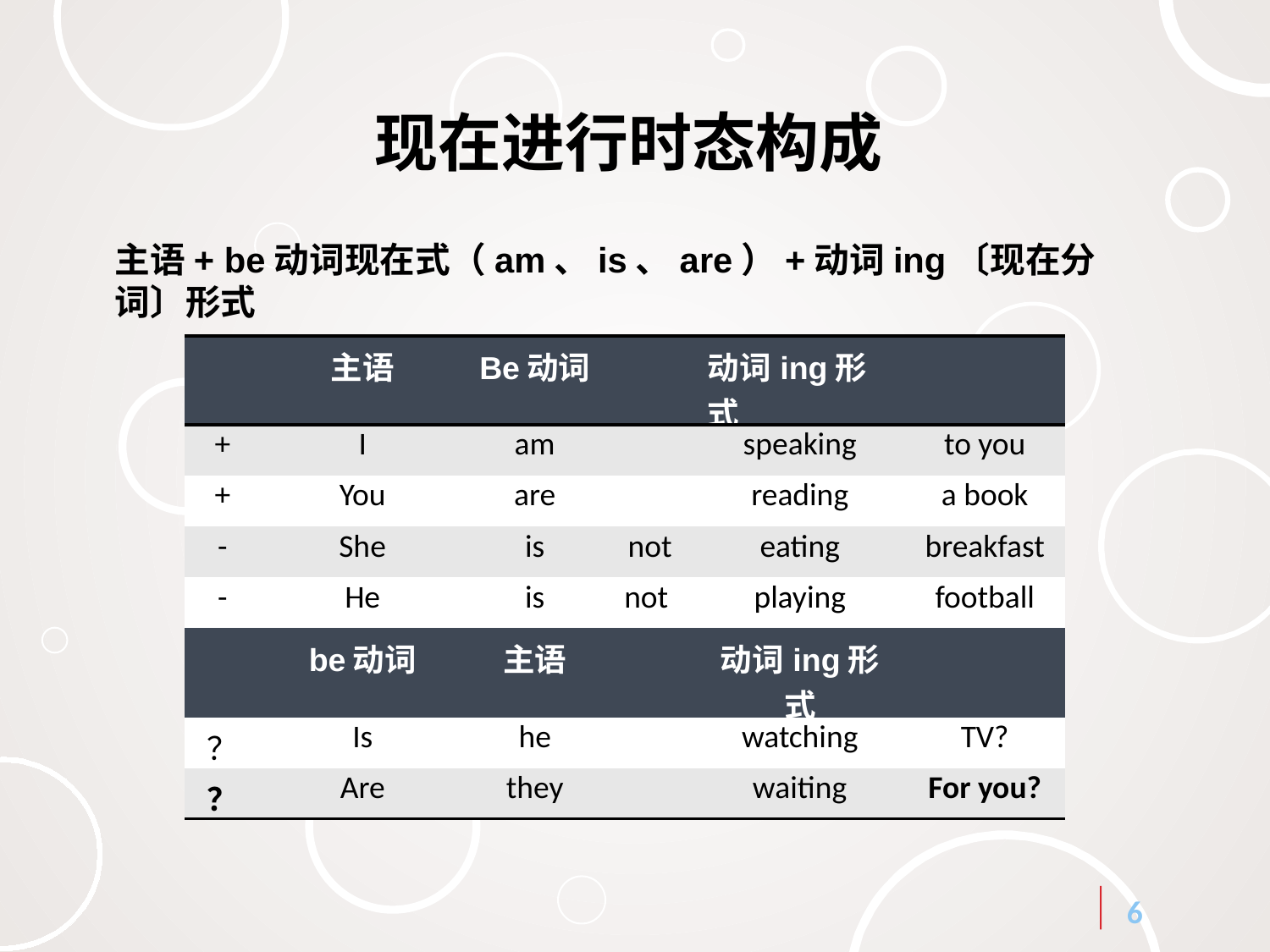

现在进行时态构成
主语+ be动词现在式（am、is、are）+动词ing〔现在分词〕形式
|  | 主语 | Be动词 |  | 动词ing形式 |  |
| --- | --- | --- | --- | --- | --- |
| + | I | am |  | speaking | to you |
| + | You | are |  | reading | a book |
| - | She | is | not | eating | breakfast |
| - | He | is | not | playing | football |
|  | be动词 | 主语 |  | 动词ing形式 |  |
| ？ | Is | he |  | watching | TV? |
| ？ | Are | they |  | waiting | For you? |
6